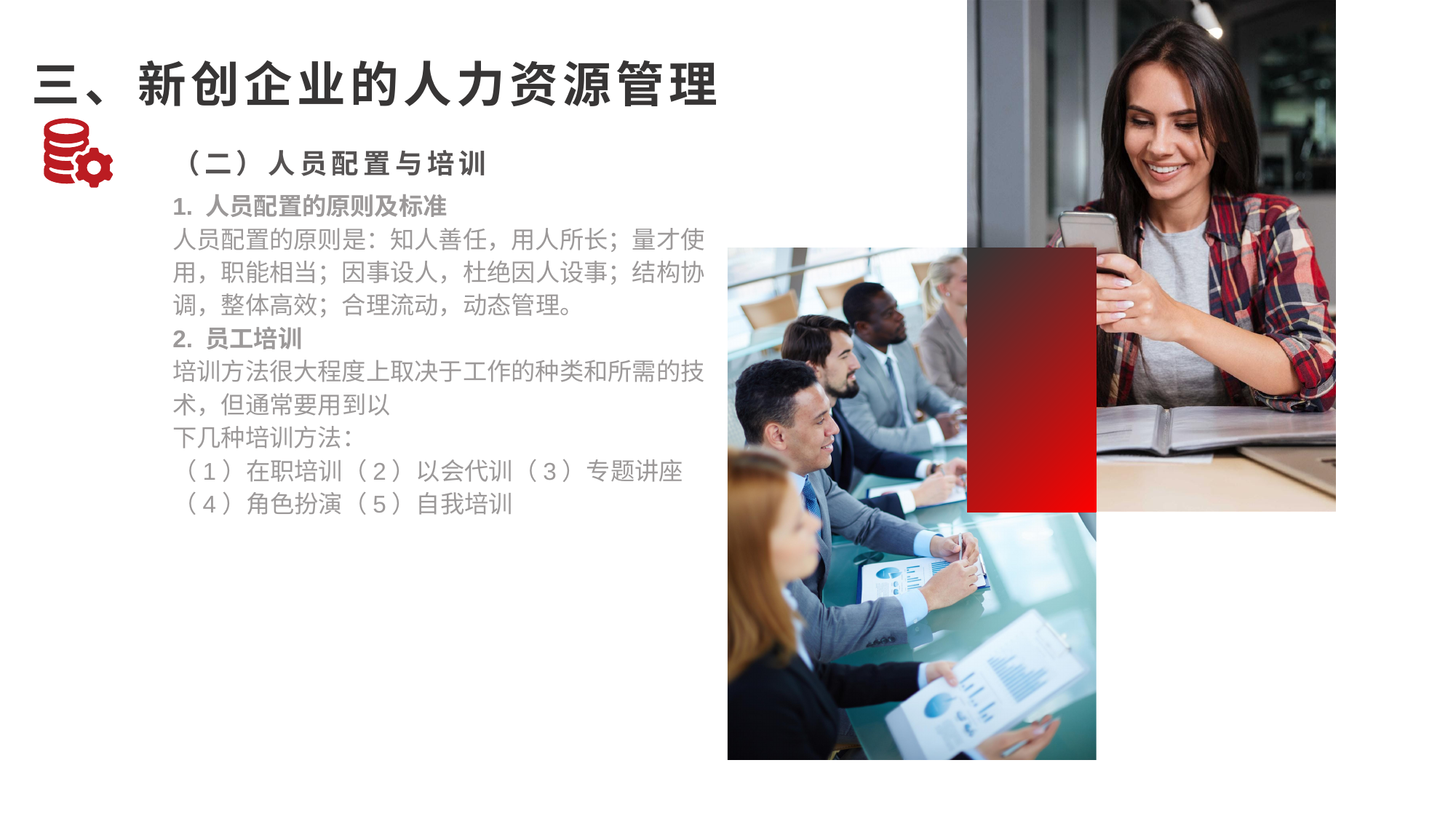

三、新创企业的人力资源管理

（二）人员配置与培训
1. 人员配置的原则及标准
人员配置的原则是：知人善任，用人所长；量才使用，职能相当；因事设人，杜绝因人设事；结构协调，整体高效；合理流动，动态管理。
2. 员工培训
培训方法很大程度上取决于工作的种类和所需的技术，但通常要用到以
下几种培训方法：
（1）在职培训（2）以会代训（3）专题讲座（4）角色扮演（5）自我培训